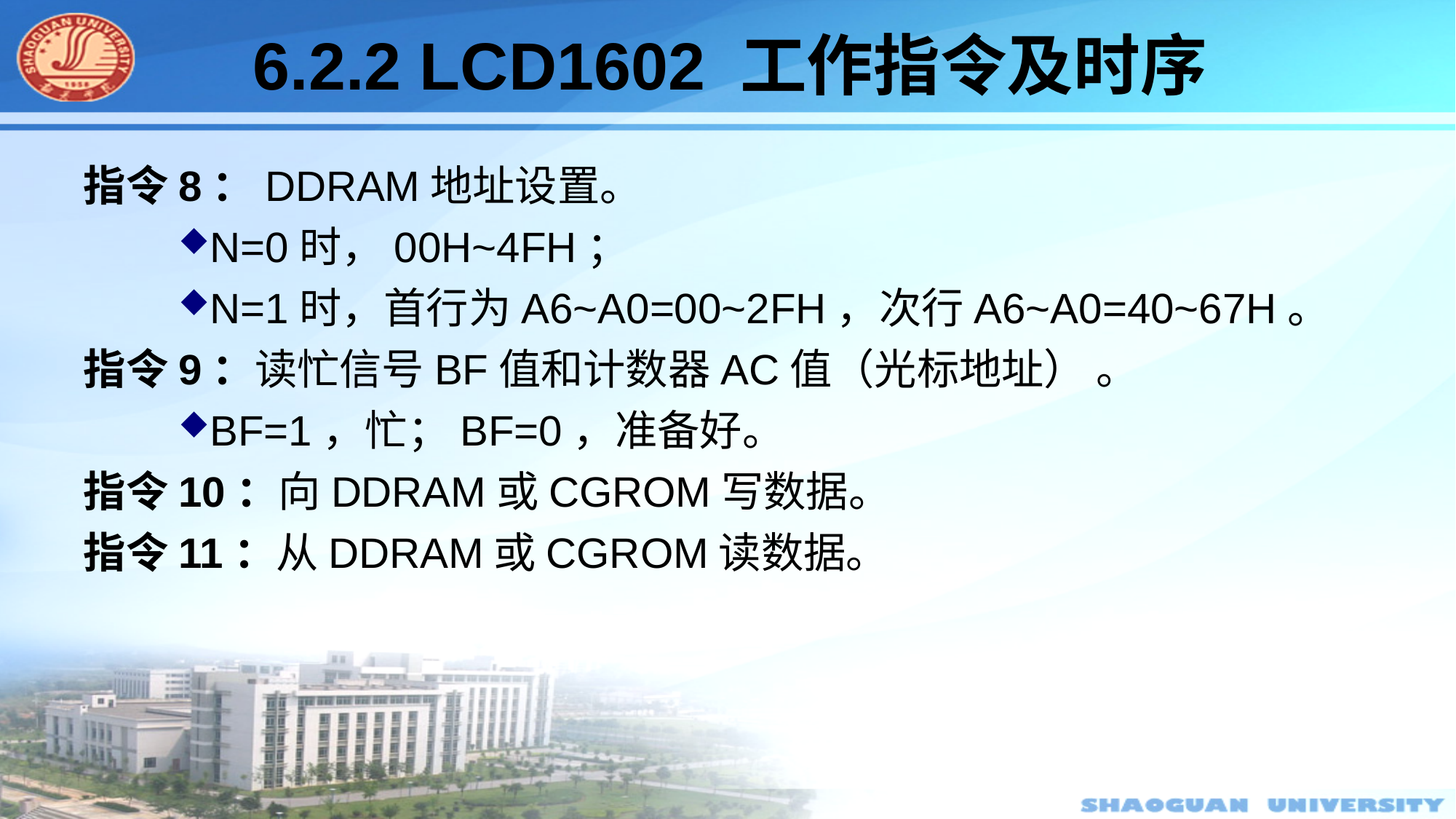

#
6.2.2 LCD1602 工作指令及时序
指令8：DDRAM地址设置。
N=0时，00H~4FH；
N=1时，首行为A6~A0=00~2FH，次行A6~A0=40~67H。
指令9：读忙信号BF值和计数器AC值（光标地址） 。
BF=1，忙；BF=0，准备好。
指令10：向DDRAM或CGROM写数据。
指令11：从DDRAM或CGROM读数据。